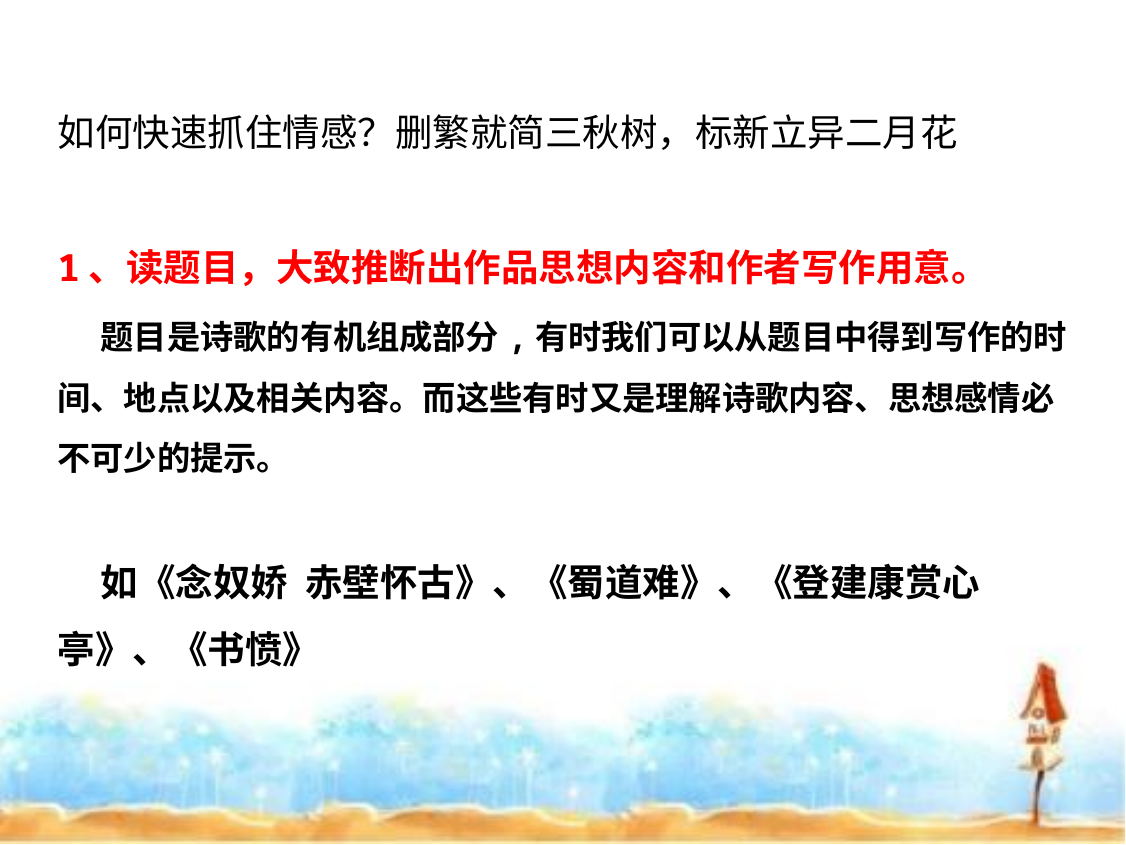

如何快速抓住情感？删繁就简三秋树，标新立异二月花

1、读题目，大致推断出作品思想内容和作者写作用意。
    题目是诗歌的有机组成部分,有时我们可以从题目中得到写作的时间、地点以及相关内容。而这些有时又是理解诗歌内容、思想感情必不可少的提示。

    如《念奴娇  赤壁怀古》、《蜀道难》、《登建康赏心亭》、《书愤》